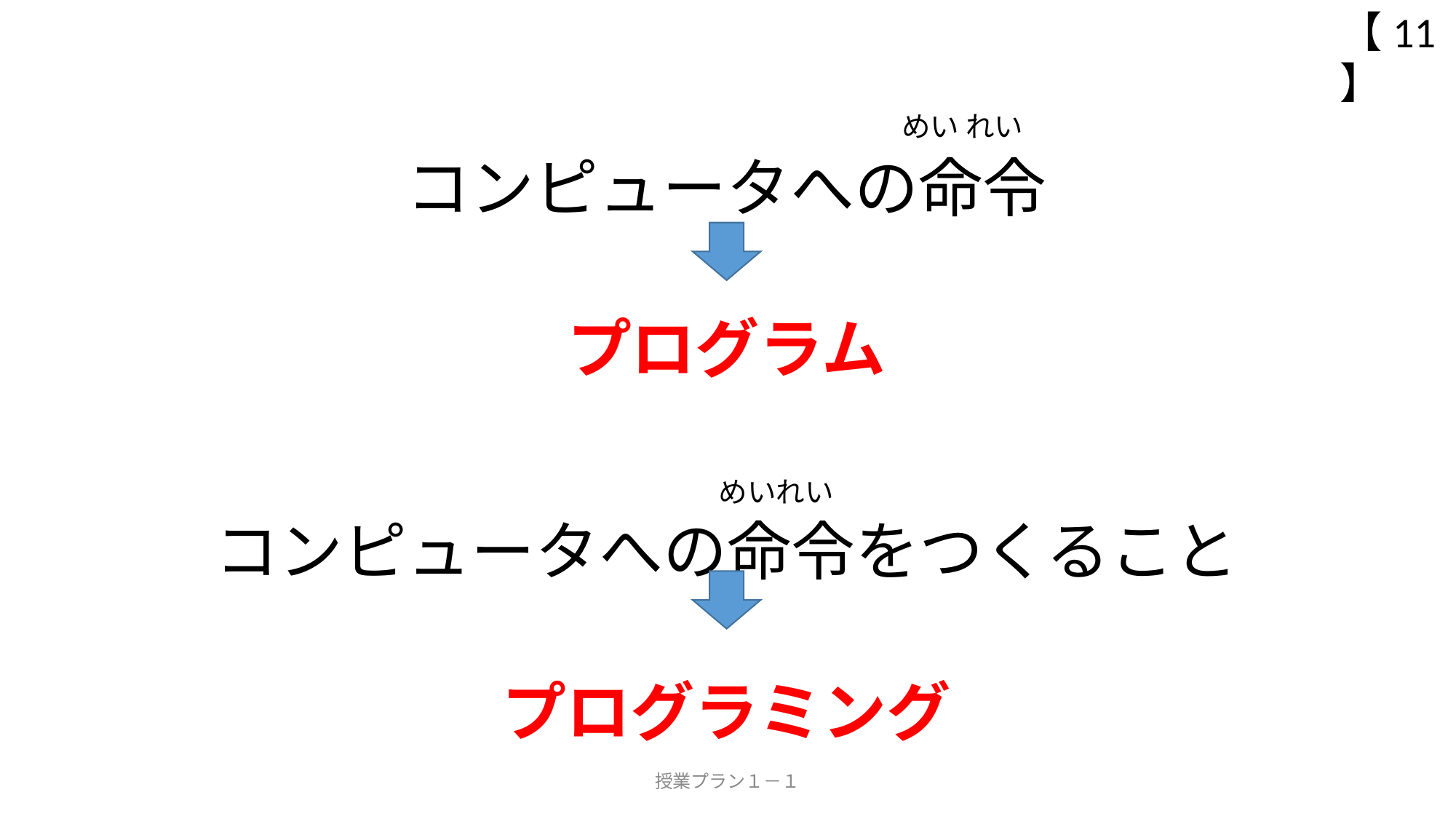

【11】

　　　　　　　　　　　　    めい れい
コンピュータへの命令

プログラム

　　　  めいれい
コンピュータへの命令をつくること

プログラミング

授業プラン１－１